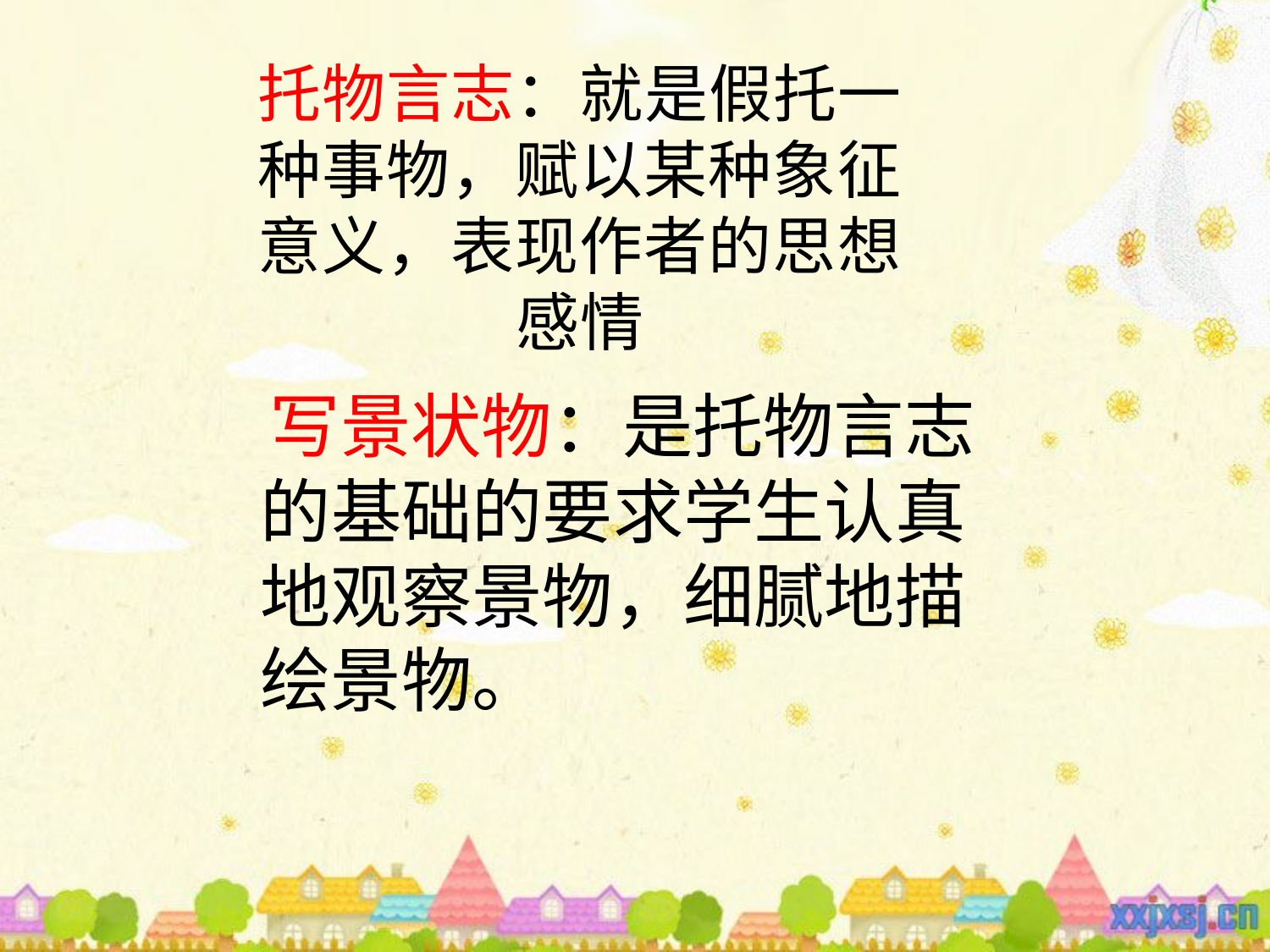

# 托物言志：就是假托一种事物，赋以某种象征意义，表现作者的思想感情
  写景状物：是托物言志的基础的要求学生认真地观察景物，细腻地描绘景物。